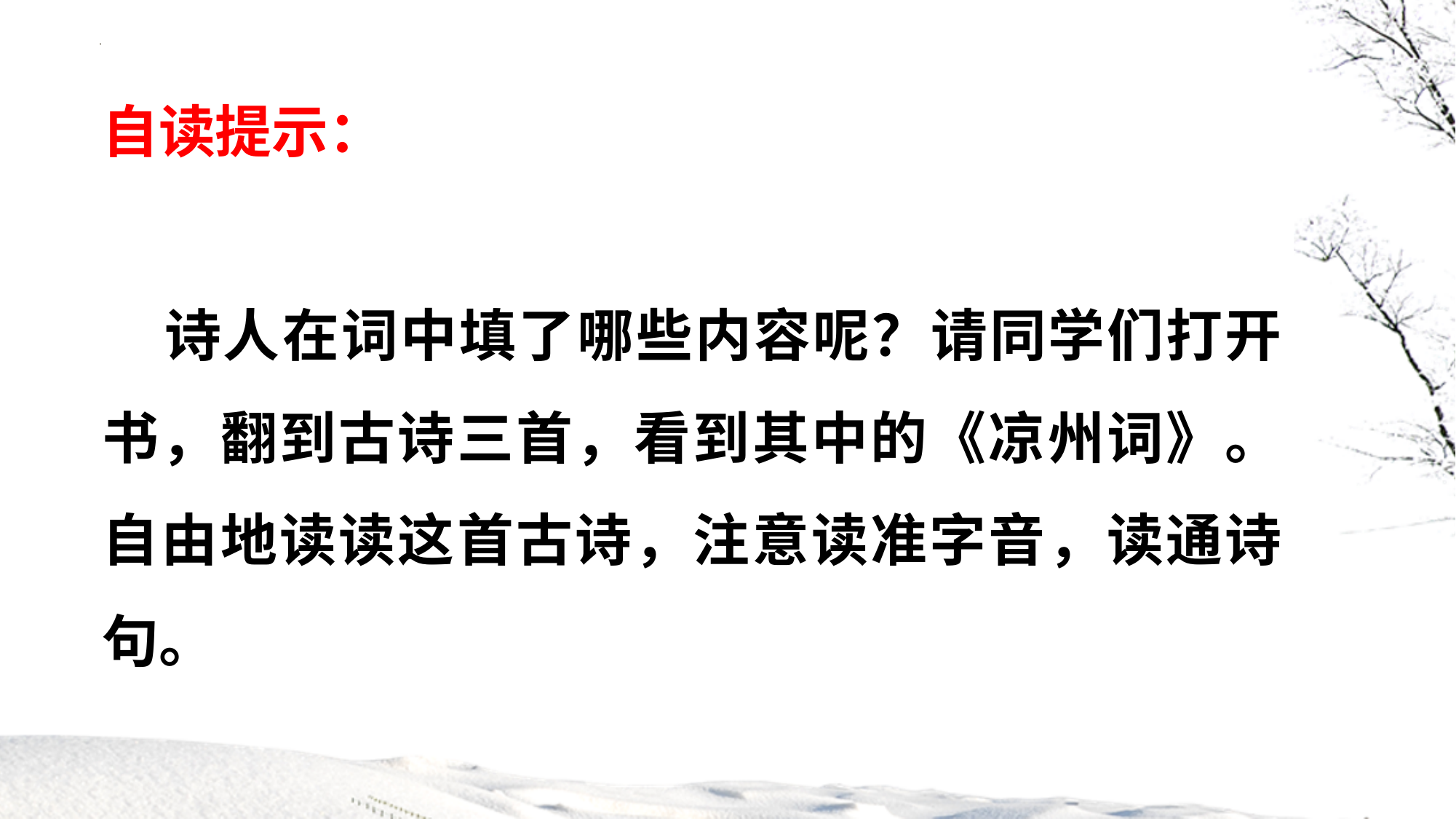

自读提示：

   诗人在词中填了哪些内容呢？请同学们打开书，翻到古诗三首，看到其中的《凉州词》。自由地读读这首古诗，注意读准字音，读通诗句。